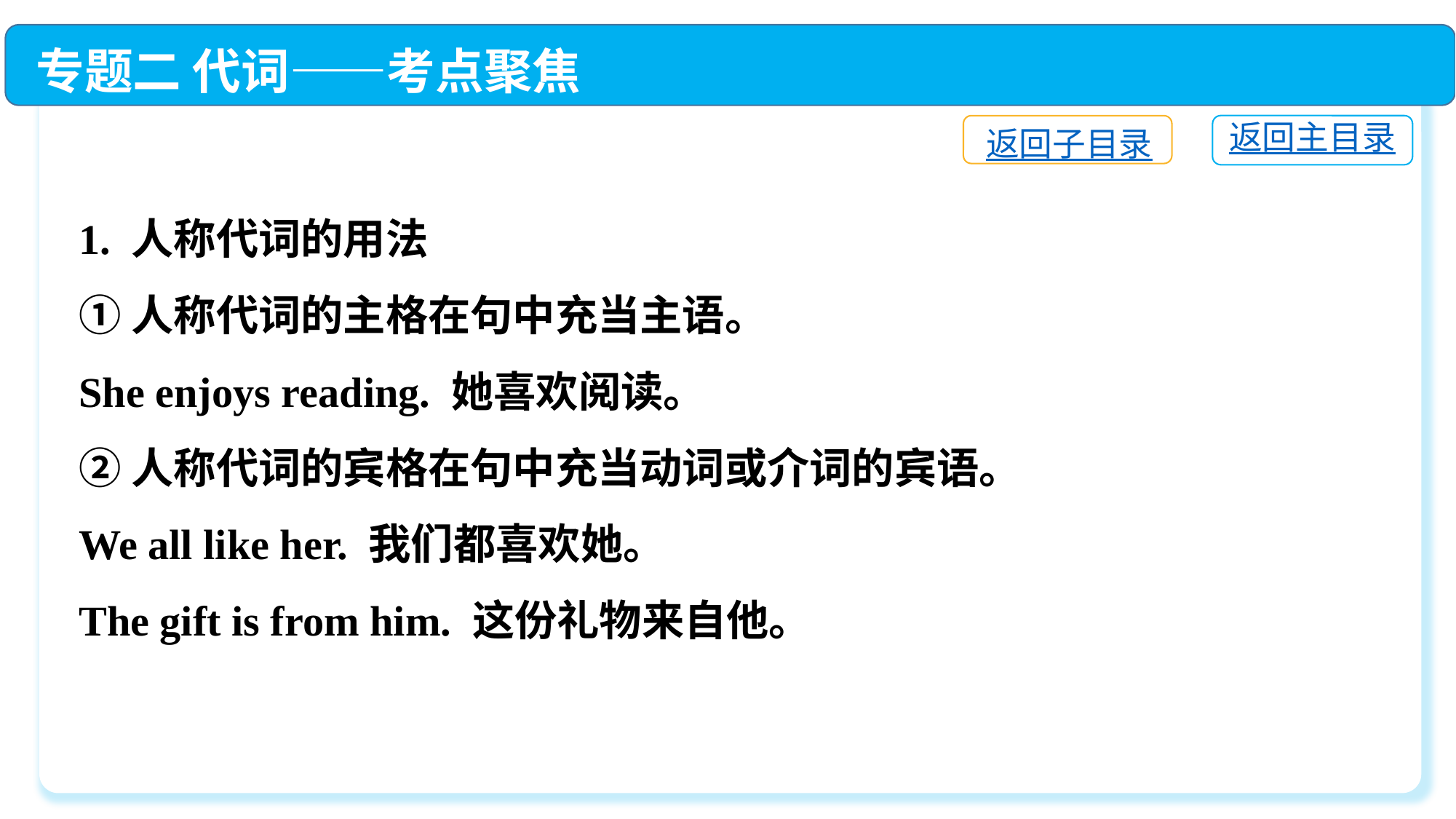

专题二 代词——考点聚焦

返回主目录

返回子目录
1. 人称代词的用法
①人称代词的主格在句中充当主语。
She enjoys reading. 她喜欢阅读。
②人称代词的宾格在句中充当动词或介词的宾语。
We all like her. 我们都喜欢她。
The gift is from him. 这份礼物来自他。